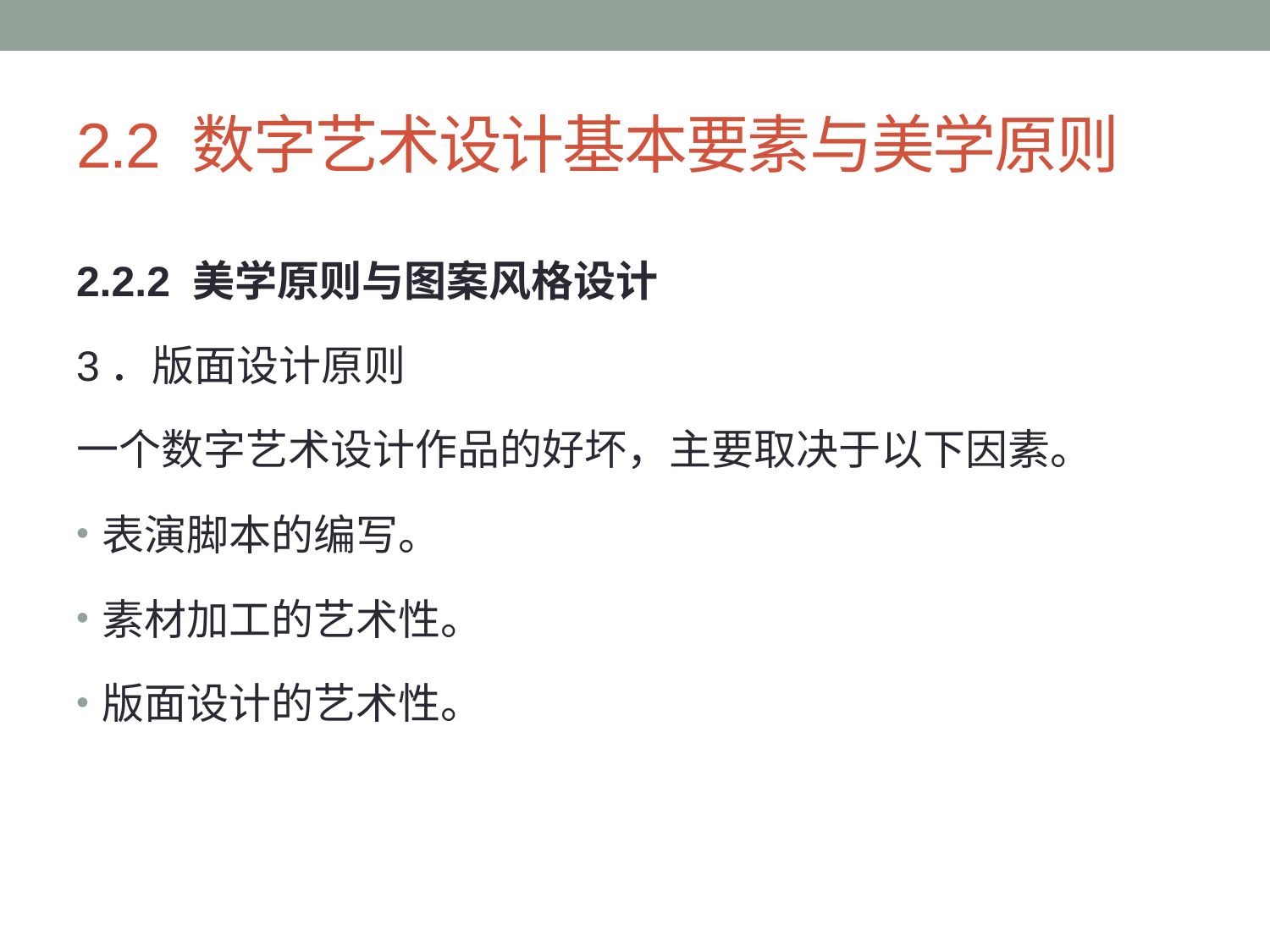

# 2.2 数字艺术设计基本要素与美学原则
2.2.2 美学原则与图案风格设计
3．版面设计原则
一个数字艺术设计作品的好坏，主要取决于以下因素。
表演脚本的编写。
素材加工的艺术性。
版面设计的艺术性。